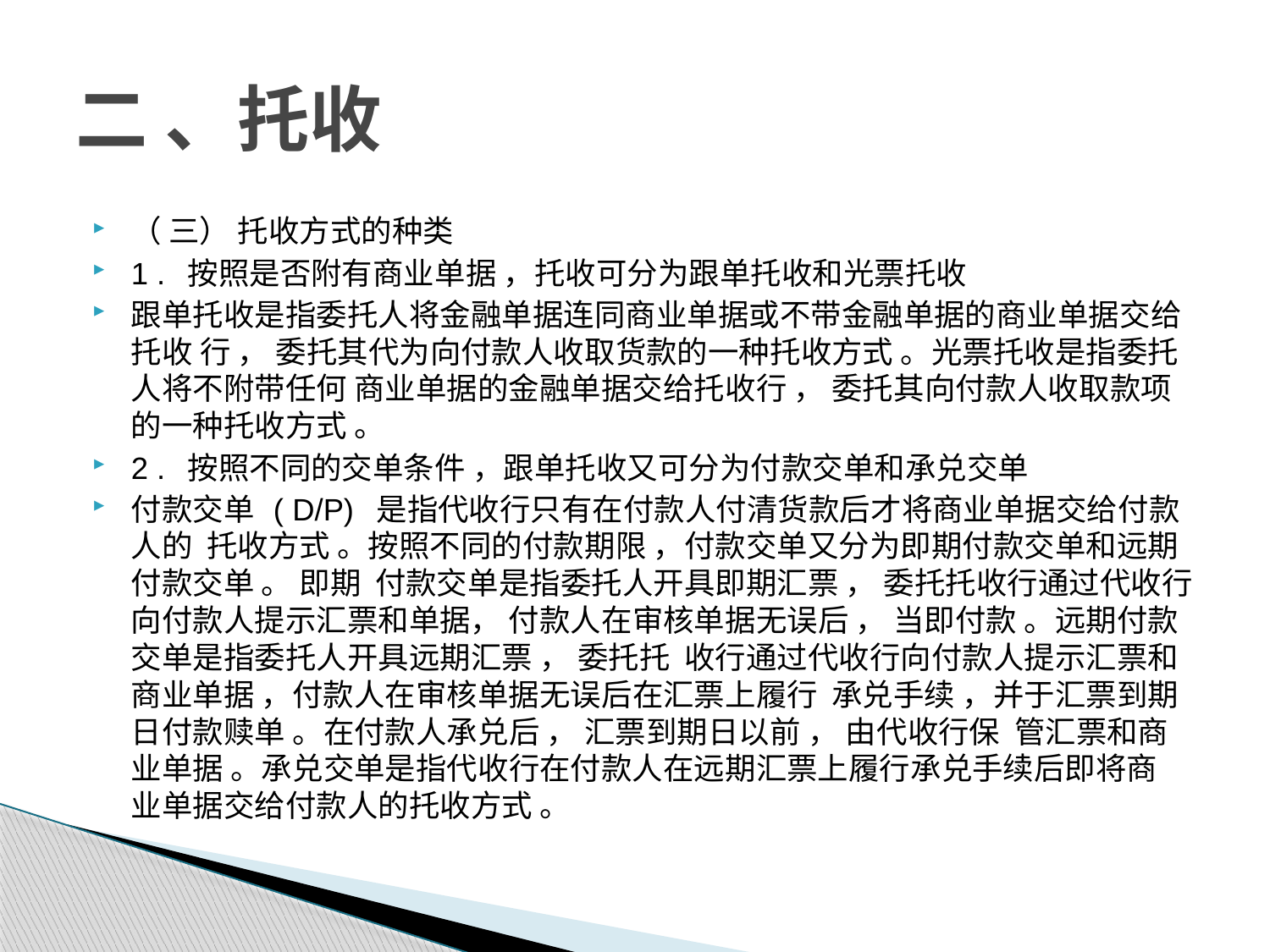

# 二 、托收
（ 三） 托收方式的种类
1 .  按照是否附有商业单据 ，托收可分为跟单托收和光票托收
跟单托收是指委托人将金融单据连同商业单据或不带金融单据的商业单据交给托收 行 ， 委托其代为向付款人收取货款的一种托收方式 。光票托收是指委托人将不附带任何 商业单据的金融单据交给托收行 ， 委托其向付款人收取款项的一种托收方式 。
2 .  按照不同的交单条件 ，跟单托收又可分为付款交单和承兑交单
付款交单  ( D/P)  是指代收行只有在付款人付清货款后才将商业单据交给付款人的  托收方式 。按照不同的付款期限 ，付款交单又分为即期付款交单和远期付款交单 。 即期  付款交单是指委托人开具即期汇票 ， 委托托收行通过代收行向付款人提示汇票和单据， 付款人在审核单据无误后 ， 当即付款 。远期付款交单是指委托人开具远期汇票 ， 委托托  收行通过代收行向付款人提示汇票和商业单据 ，付款人在审核单据无误后在汇票上履行  承兑手续 ，并于汇票到期日付款赎单 。在付款人承兑后 ， 汇票到期日以前 ， 由代收行保  管汇票和商业单据 。承兑交单是指代收行在付款人在远期汇票上履行承兑手续后即将商  业单据交给付款人的托收方式 。